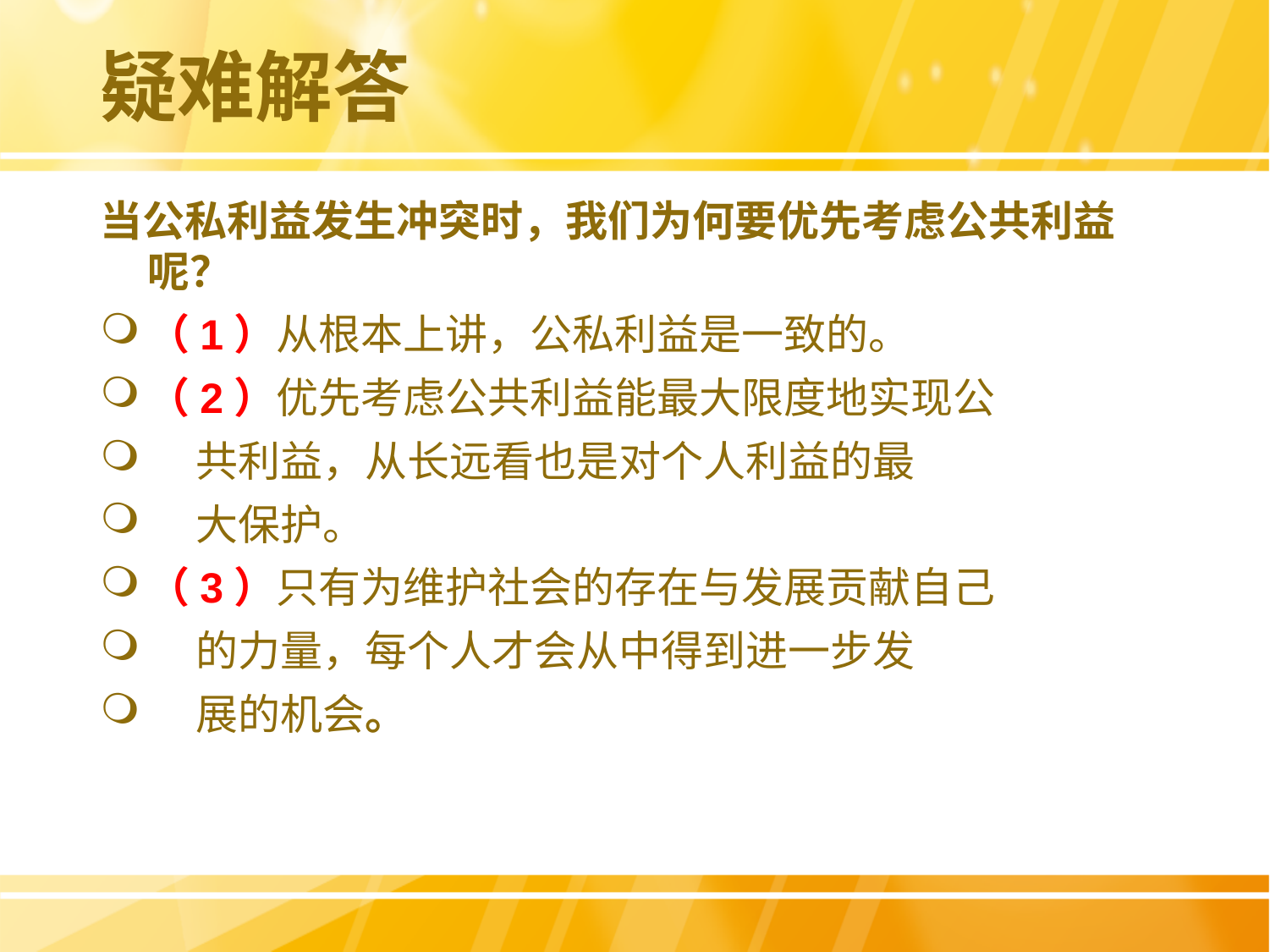

# 疑难解答
当公私利益发生冲突时，我们为何要优先考虑公共利益呢？
（1）从根本上讲，公私利益是一致的。
（2）优先考虑公共利益能最大限度地实现公
    共利益，从长远看也是对个人利益的最
    大保护。
（3）只有为维护社会的存在与发展贡献自己
    的力量，每个人才会从中得到进一步发
    展的机会。